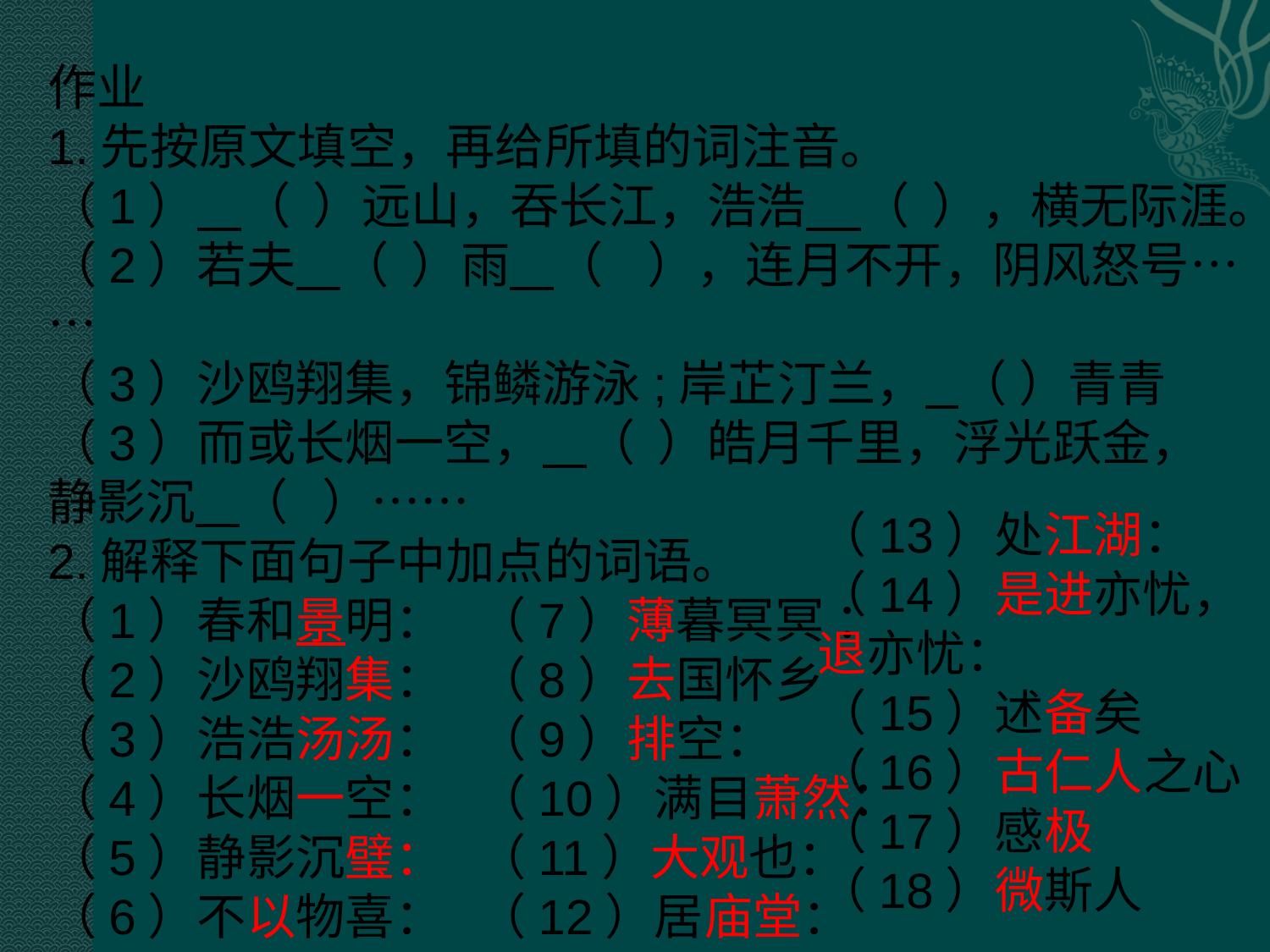

作业
1.先按原文填空，再给所填的词注音。
（1）    （  ）远山，吞长江，浩浩     （  ），横无际涯。
（2）若夫    （  ）雨    （    ），连月不开，阴风怒号……
（3）沙鸥翔集，锦鳞游泳;岸芷汀兰，   （ ）青青
（3）而或长烟一空，    （  ）皓月千里，浮光跃金，静影沉    （   ）……
2.解释下面句子中加点的词语。
（1）春和景明：   （7）薄暮冥冥 ：
（2）沙鸥翔集：   （8）去国怀乡
（3）浩浩汤汤：   （9）排空：
（4）长烟一空：   （10）满目萧然：
（5）静影沉璧：   （11）大观也：
（6）不以物喜：   （12）居庙堂：

（13）处江湖：
（14）是进亦忧，退亦忧：
（15）述备矣
（16）古仁人之心
（17）感极
（18）微斯人